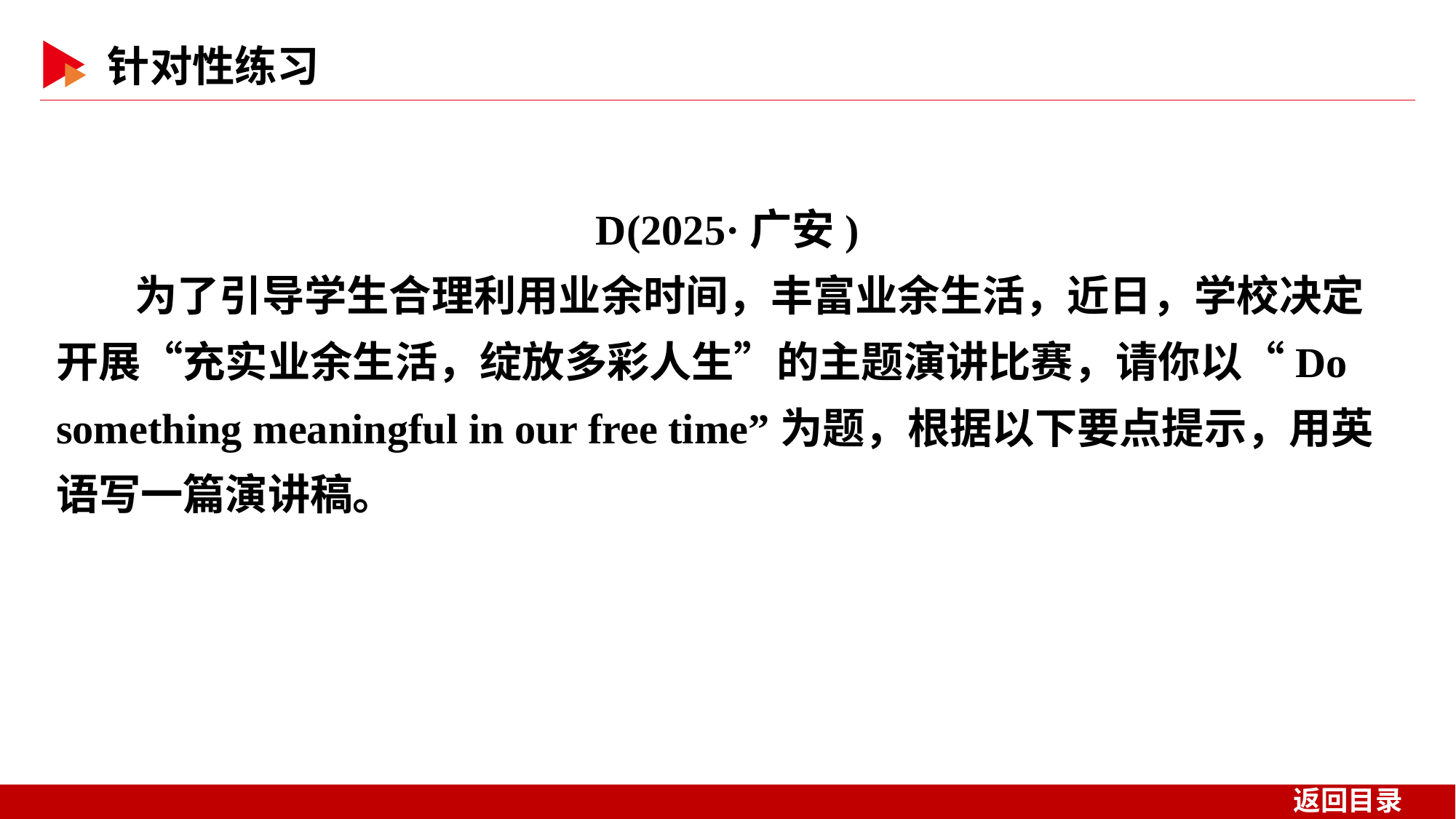

D(2025·广安)
为了引导学生合理利用业余时间，丰富业余生活，近日，学校决定开展“充实业余生活，绽放多彩人生”的主题演讲比赛，请你以“Do something meaningful in our free time”为题，根据以下要点提示，用英语写一篇演讲稿。